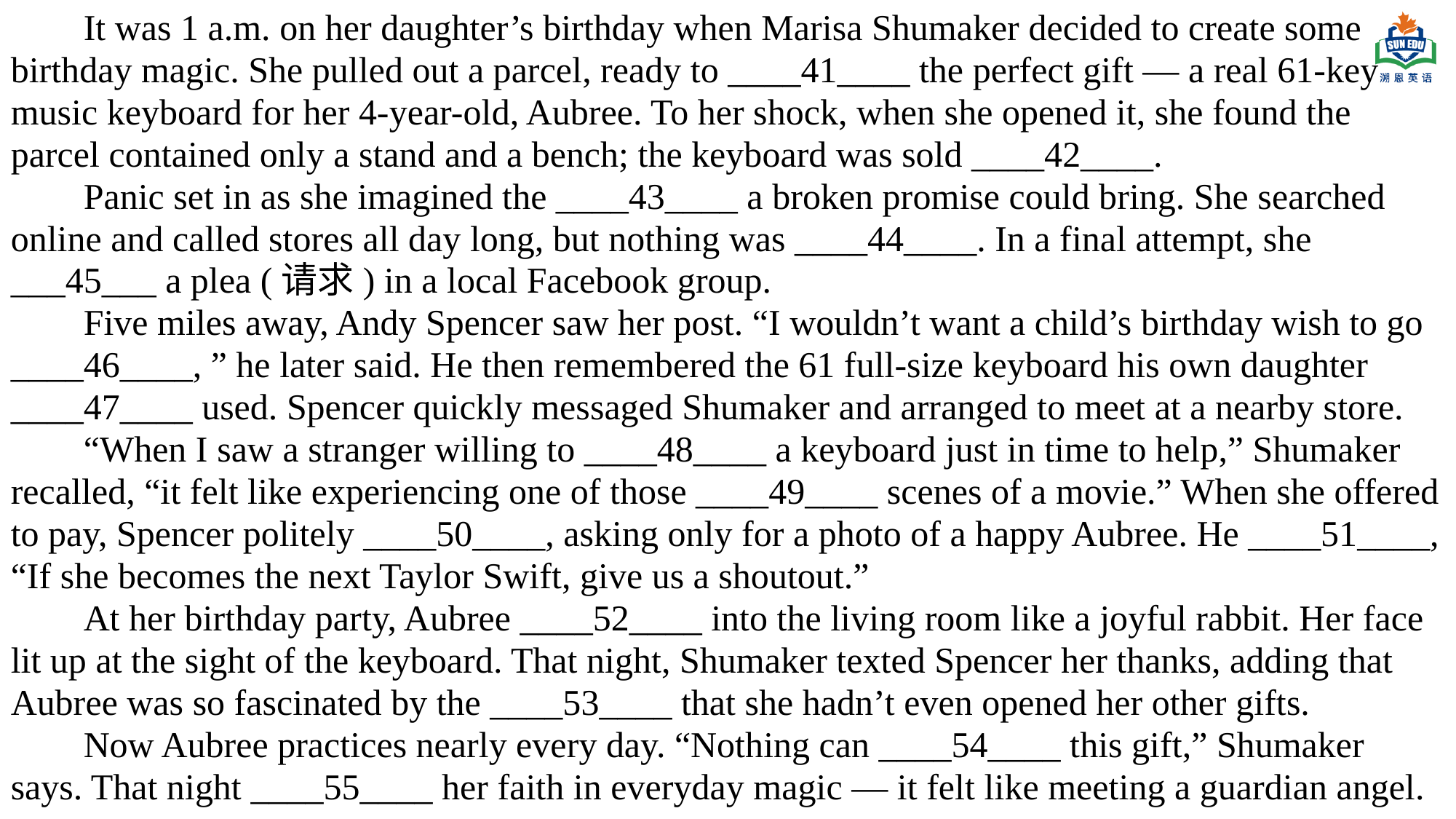

It was 1 a.m. on her daughter’s birthday when Marisa Shumaker decided to create some birthday magic. She pulled out a parcel, ready to ____41____ the perfect gift — a real 61-key music keyboard for her 4-year-old, Aubree. To her shock, when she opened it, she found the parcel contained only a stand and a bench; the keyboard was sold ____42____.
Panic set in as she imagined the ____43____ a broken promise could bring. She searched online and called stores all day long, but nothing was ____44____. In a final attempt, she ___45___ a plea (请求) in a local Facebook group.
Five miles away, Andy Spencer saw her post. “I wouldn’t want a child’s birthday wish to go ____46____, ” he later said. He then remembered the 61 full-size keyboard his own daughter ____47____ used. Spencer quickly messaged Shumaker and arranged to meet at a nearby store.
“When I saw a stranger willing to ____48____ a keyboard just in time to help,” Shumaker recalled, “it felt like experiencing one of those ____49____ scenes of a movie.” When she offered to pay, Spencer politely ____50____, asking only for a photo of a happy Aubree. He ____51____, “If she becomes the next Taylor Swift, give us a shoutout.”
At her birthday party, Aubree ____52____ into the living room like a joyful rabbit. Her face lit up at the sight of the keyboard. That night, Shumaker texted Spencer her thanks, adding that Aubree was so fascinated by the ____53____ that she hadn’t even opened her other gifts.
Now Aubree practices nearly every day. “Nothing can ____54____ this gift,” Shumaker says. That night ____55____ her faith in everyday magic — it felt like meeting a guardian angel.